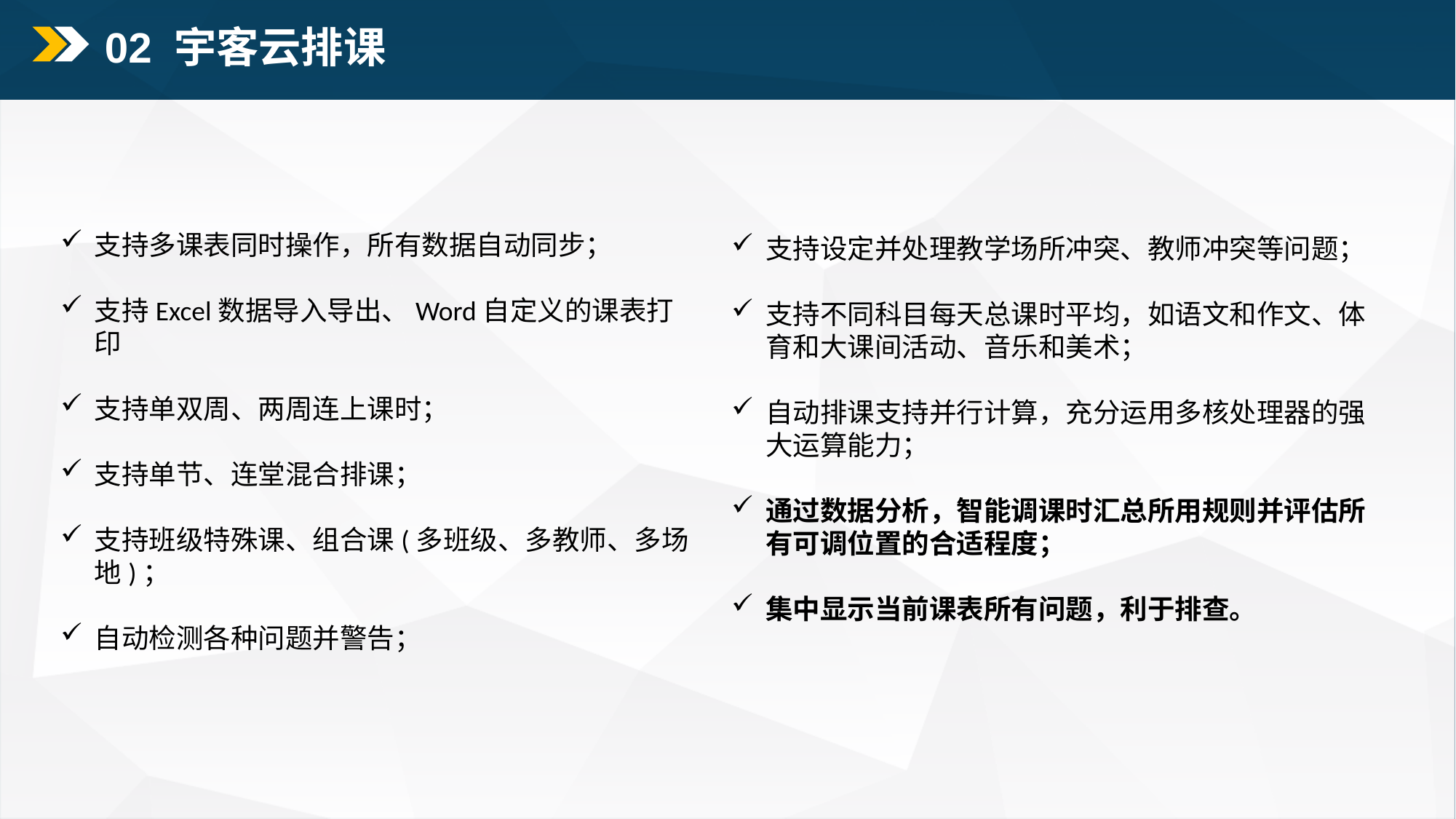

02 宇客云排课

支持设定并处理教学场所冲突、教师冲突等问题；

支持不同科目每天总课时平均，如语文和作文、体育和大课间活动、音乐和美术；

自动排课支持并行计算，充分运用多核处理器的强大运算能力；

通过数据分析，智能调课时汇总所用规则并评估所有可调位置的合适程度；

集中显示当前课表所有问题，利于排查。
支持多课表同时操作，所有数据自动同步；

支持Excel数据导入导出、Word自定义的课表打印

支持单双周、两周连上课时；

支持单节、连堂混合排课；

支持班级特殊课、组合课(多班级、多教师、多场地)；

自动检测各种问题并警告；